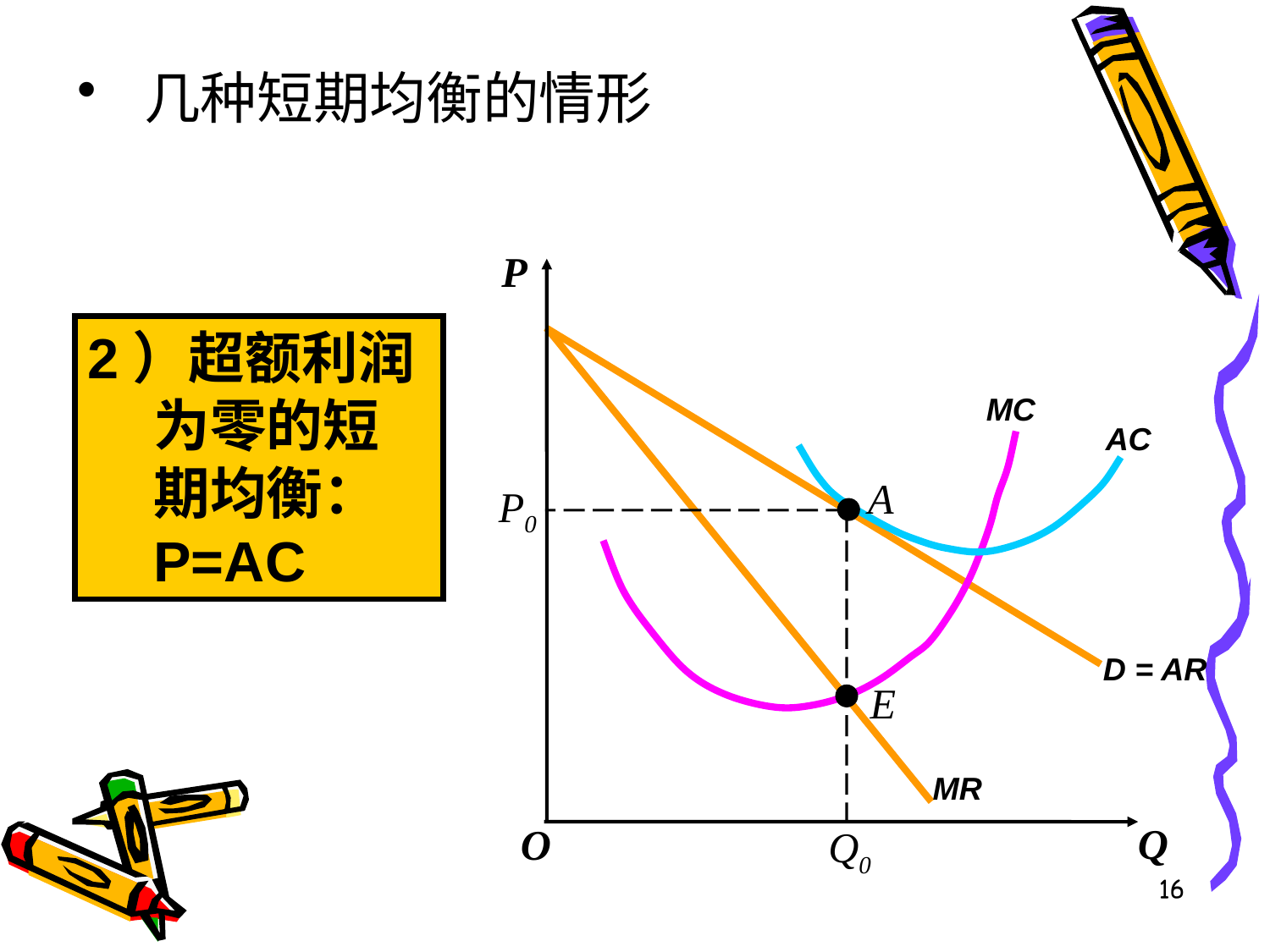

几种短期均衡的情形
P

Q
O

D = AR

MR
MC

AC

2）超额利润为零的短期均衡：P=AC
A
P0

E

Q0
16